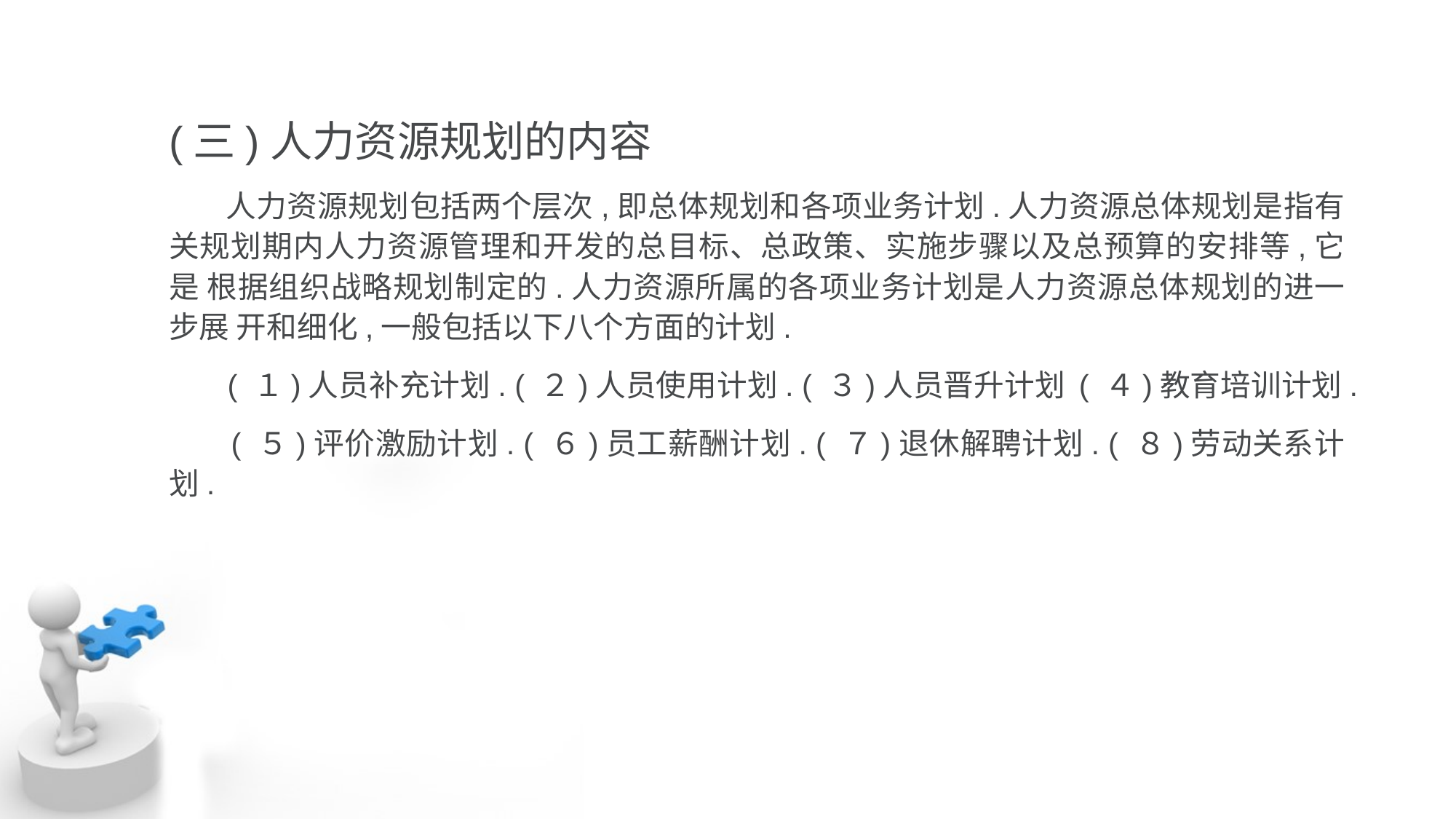

(三)人力资源规划的内容
       人力资源规划包括两个层次,即总体规划和各项业务计划.人力资源总体规划是指有 关规划期内人力资源管理和开发的总目标、总政策、实施步骤以及总预算的安排等,它是 根据组织战略规划制定的.人力资源所属的各项业务计划是人力资源总体规划的进一步展 开和细化,一般包括以下八个方面的计划.
       ( １)人员补充计划. ( ２)人员使用计划. ( ３)人员晋升计划 ( ４)教育培训计划.
       ( ５)评价激励计划. ( ６)员工薪酬计划. ( ７)退休解聘计划. ( ８)劳动关系计划.